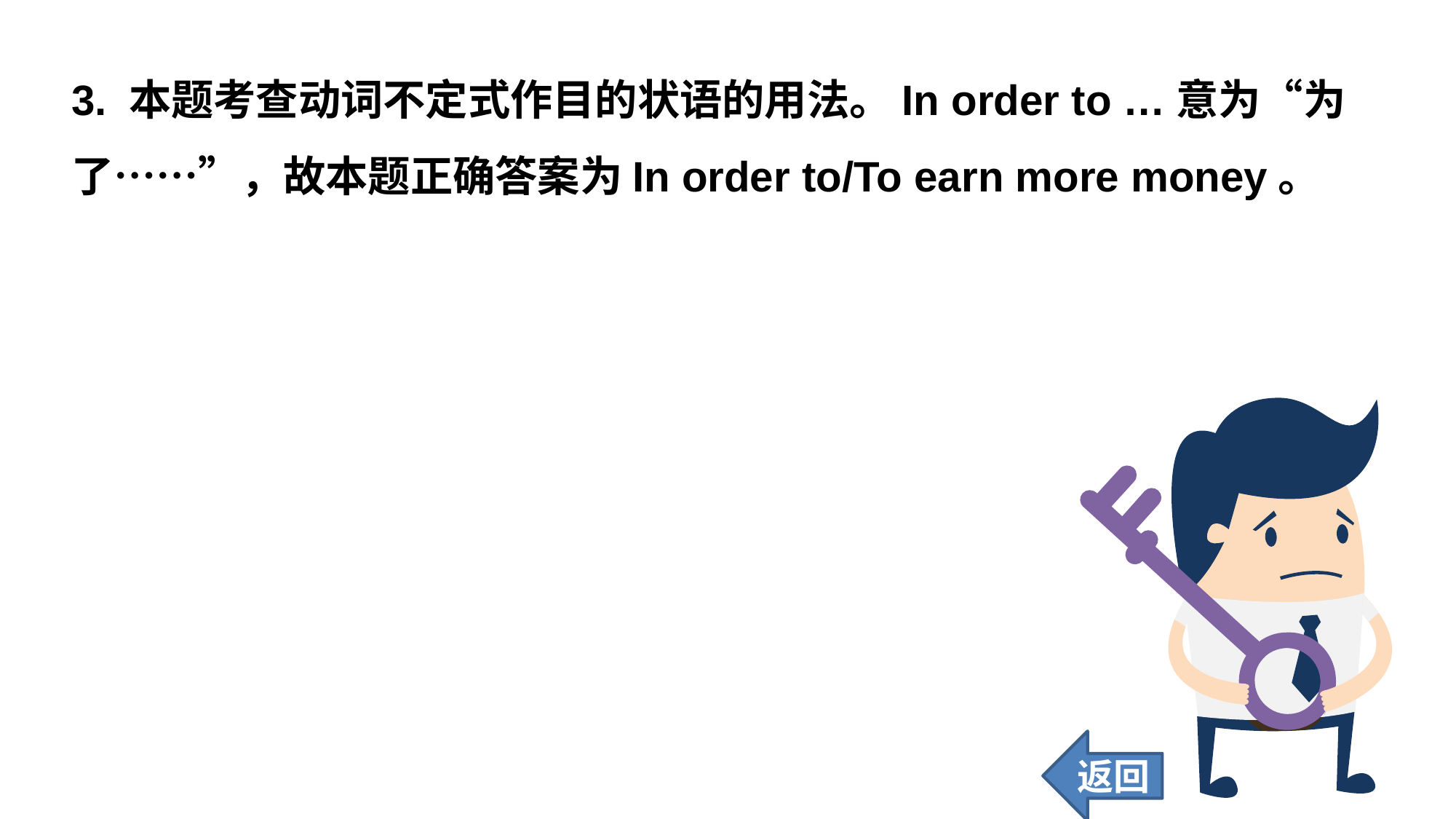

3. 本题考查动词不定式作目的状语的用法。In order to …意为“为了……”，故本题正确答案为In order to/To earn more money。

返回
105